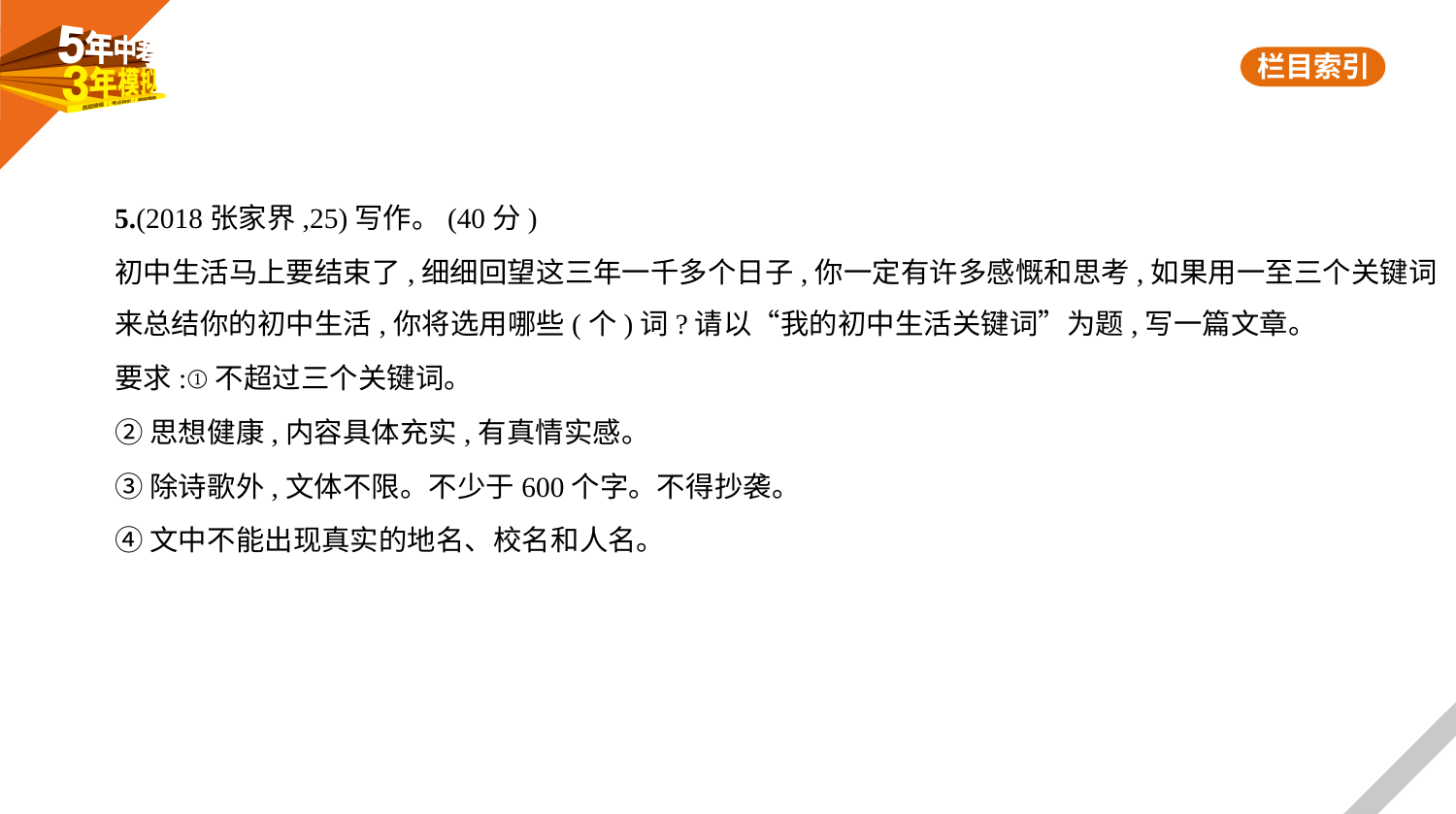

5.(2018张家界,25)写作。(40分)
初中生活马上要结束了,细细回望这三年一千多个日子,你一定有许多感慨和思考,如果用一至三个关键词
来总结你的初中生活,你将选用哪些(个)词?请以“我的初中生活关键词”为题,写一篇文章。
要求:①不超过三个关键词。
②思想健康,内容具体充实,有真情实感。
③除诗歌外,文体不限。不少于600个字。不得抄袭。
④文中不能出现真实的地名、校名和人名。